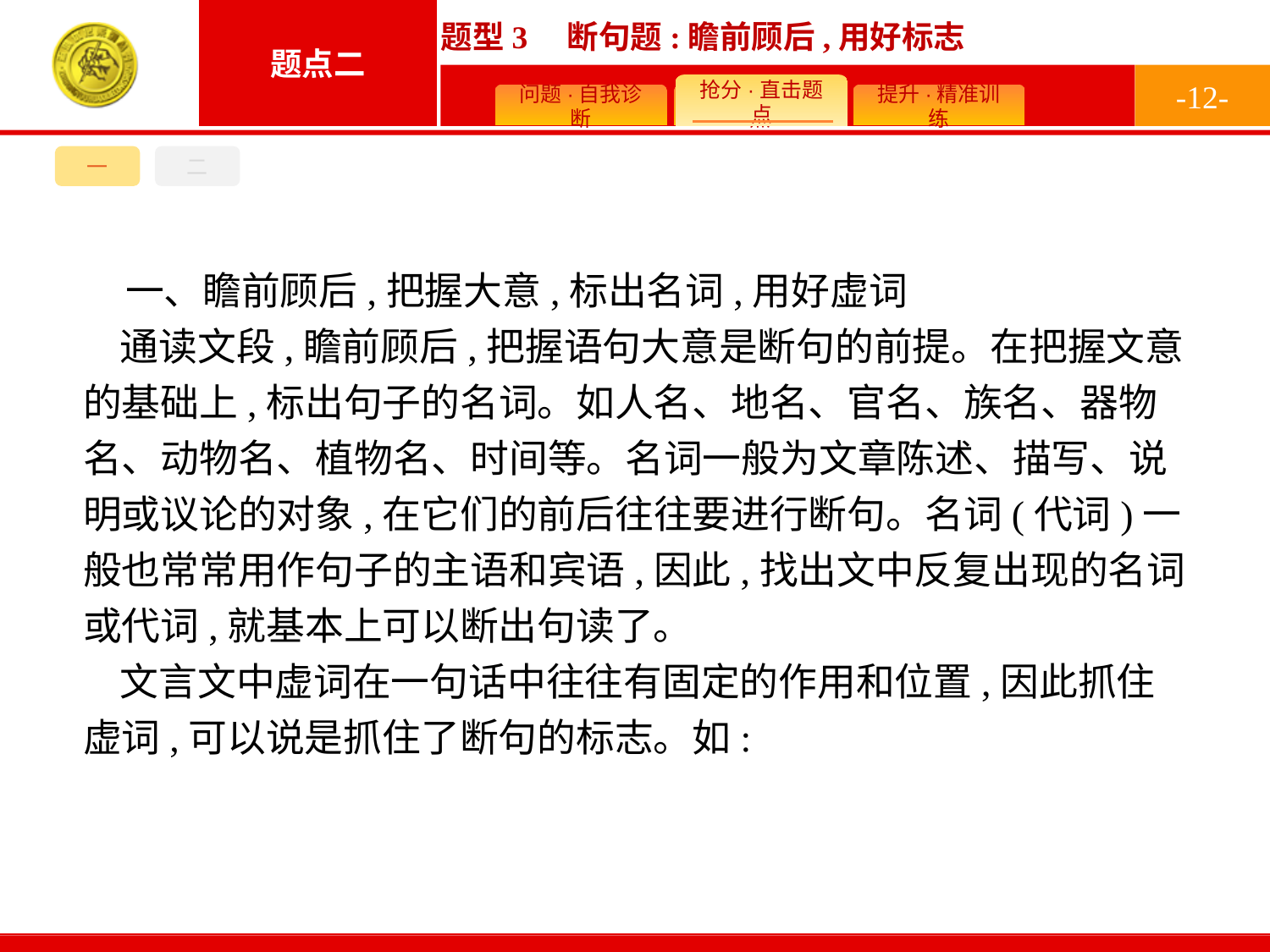

-12-
一
二
一、瞻前顾后,把握大意,标出名词,用好虚词
通读文段,瞻前顾后,把握语句大意是断句的前提。在把握文意的基础上,标出句子的名词。如人名、地名、官名、族名、器物名、动物名、植物名、时间等。名词一般为文章陈述、描写、说明或议论的对象,在它们的前后往往要进行断句。名词(代词)一般也常常用作句子的主语和宾语,因此,找出文中反复出现的名词或代词,就基本上可以断出句读了。
文言文中虚词在一句话中往往有固定的作用和位置,因此抓住虚词,可以说是抓住了断句的标志。如: